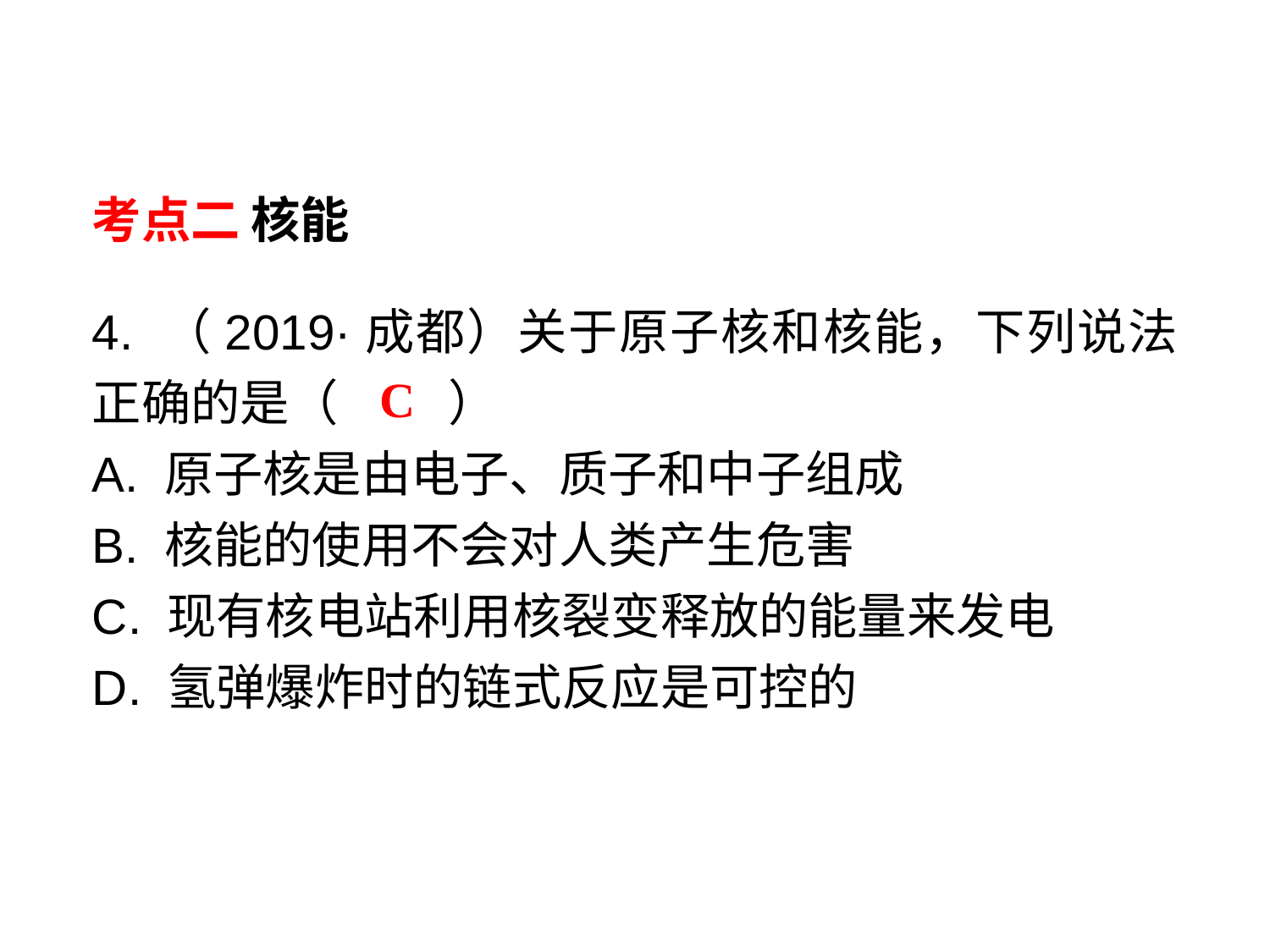

考点二 核能
4. （2019·成都）关于原子核和核能，下列说法正确的是（　 　）
A. 原子核是由电子、质子和中子组成
B. 核能的使用不会对人类产生危害
C. 现有核电站利用核裂变释放的能量来发电
D. 氢弹爆炸时的链式反应是可控的
 C